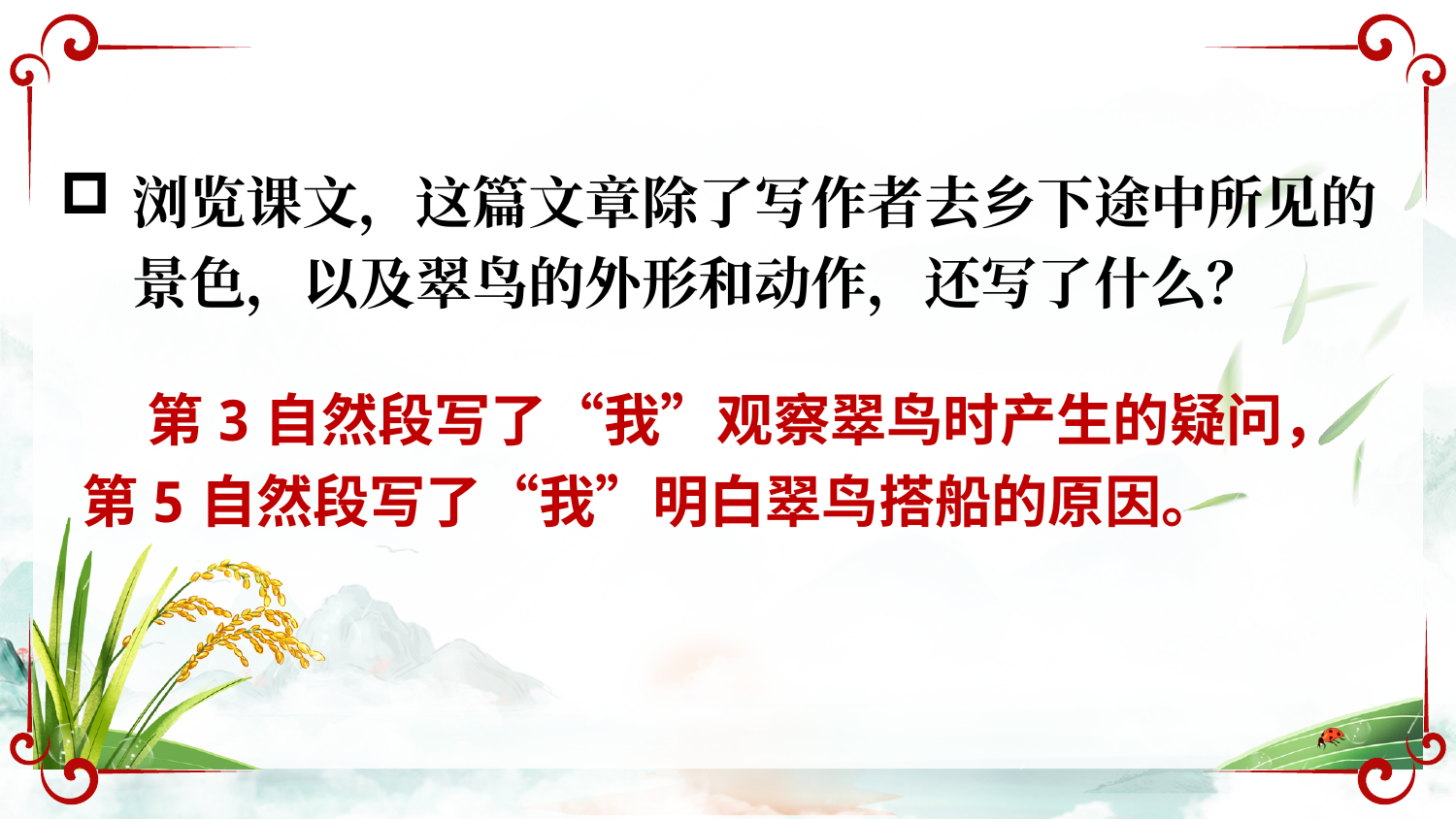

浏览课文，这篇文章除了写作者去乡下途中所见的景色，以及翠鸟的外形和动作，还写了什么？
    第3自然段写了“我”观察翠鸟时产生的疑问，第5自然段写了“我”明白翠鸟搭船的原因。